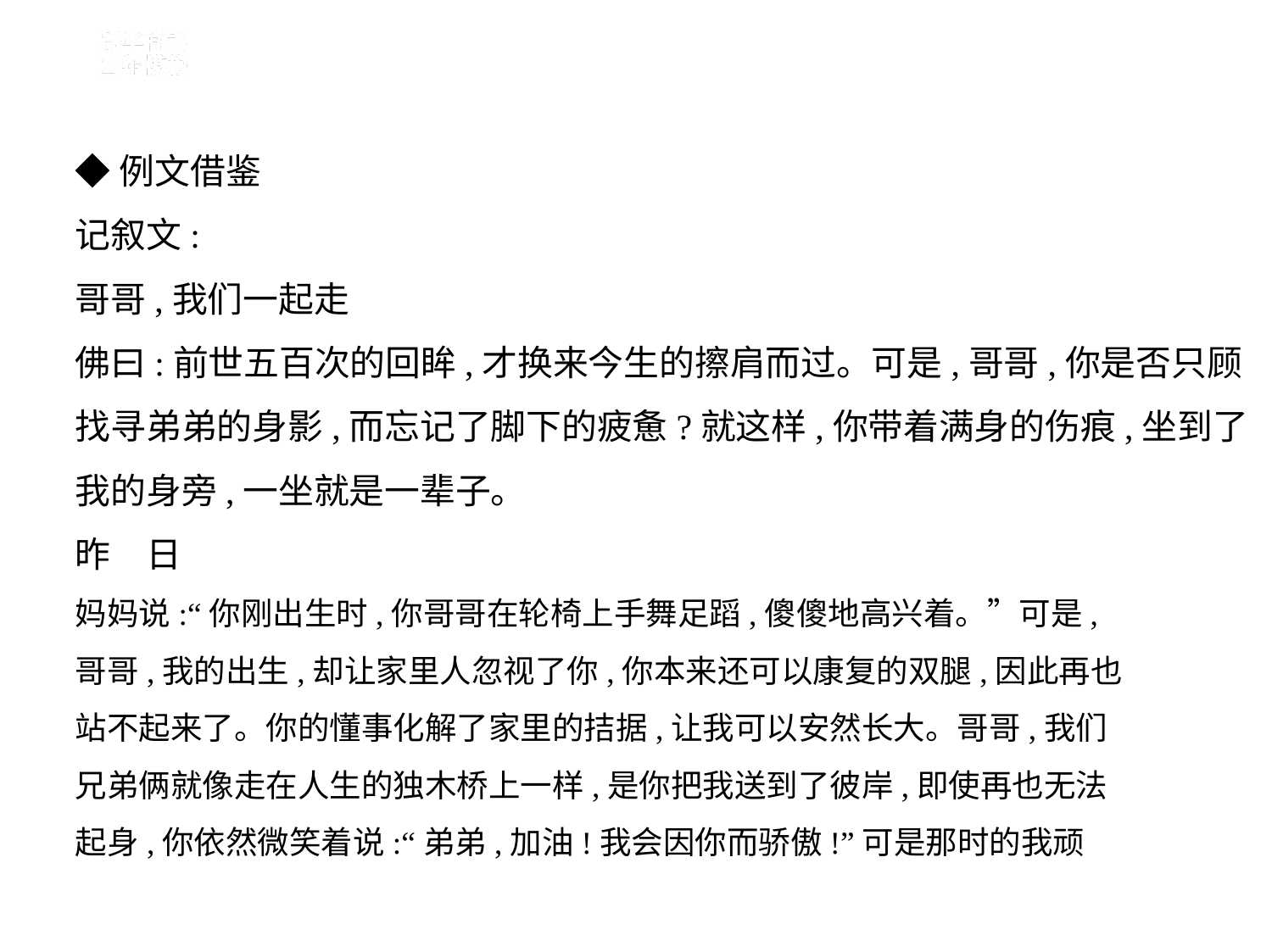

◆例文借鉴
记叙文:
哥哥,我们一起走
佛曰:前世五百次的回眸,才换来今生的擦肩而过。可是,哥哥,你是否只顾
找寻弟弟的身影,而忘记了脚下的疲惫?就这样,你带着满身的伤痕,坐到了
我的身旁,一坐就是一辈子。
昨　日
妈妈说:“你刚出生时,你哥哥在轮椅上手舞足蹈,傻傻地高兴着。”可是,
哥哥,我的出生,却让家里人忽视了你,你本来还可以康复的双腿,因此再也
站不起来了。你的懂事化解了家里的拮据,让我可以安然长大。哥哥,我们
兄弟俩就像走在人生的独木桥上一样,是你把我送到了彼岸,即使再也无法
起身,你依然微笑着说:“弟弟,加油!我会因你而骄傲!”可是那时的我顽